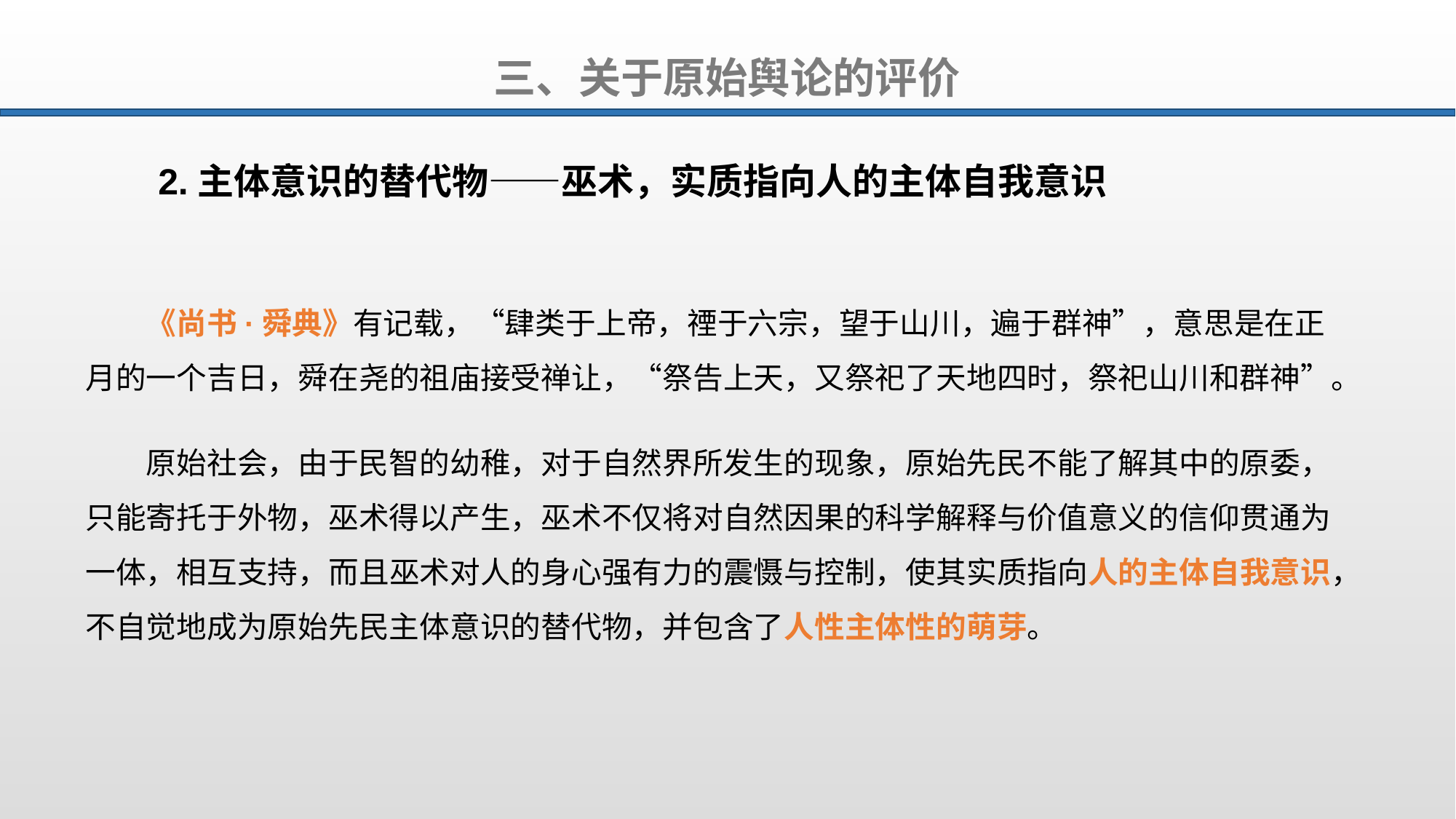

三、关于原始舆论的评价

2.主体意识的替代物——巫术，实质指向人的主体自我意识
《尚书·舜典》有记载，“肆类于上帝，禋于六宗，望于山川，遍于群神”，意思是在正月的一个吉日，舜在尧的祖庙接受禅让，“祭告上天，又祭祀了天地四时，祭祀山川和群神”。
原始社会，由于民智的幼稚，对于自然界所发生的现象，原始先民不能了解其中的原委，只能寄托于外物，巫术得以产生，巫术不仅将对自然因果的科学解释与价值意义的信仰贯通为一体，相互支持，而且巫术对人的身心强有力的震慑与控制，使其实质指向人的主体自我意识，不自觉地成为原始先民主体意识的替代物，并包含了人性主体性的萌芽。